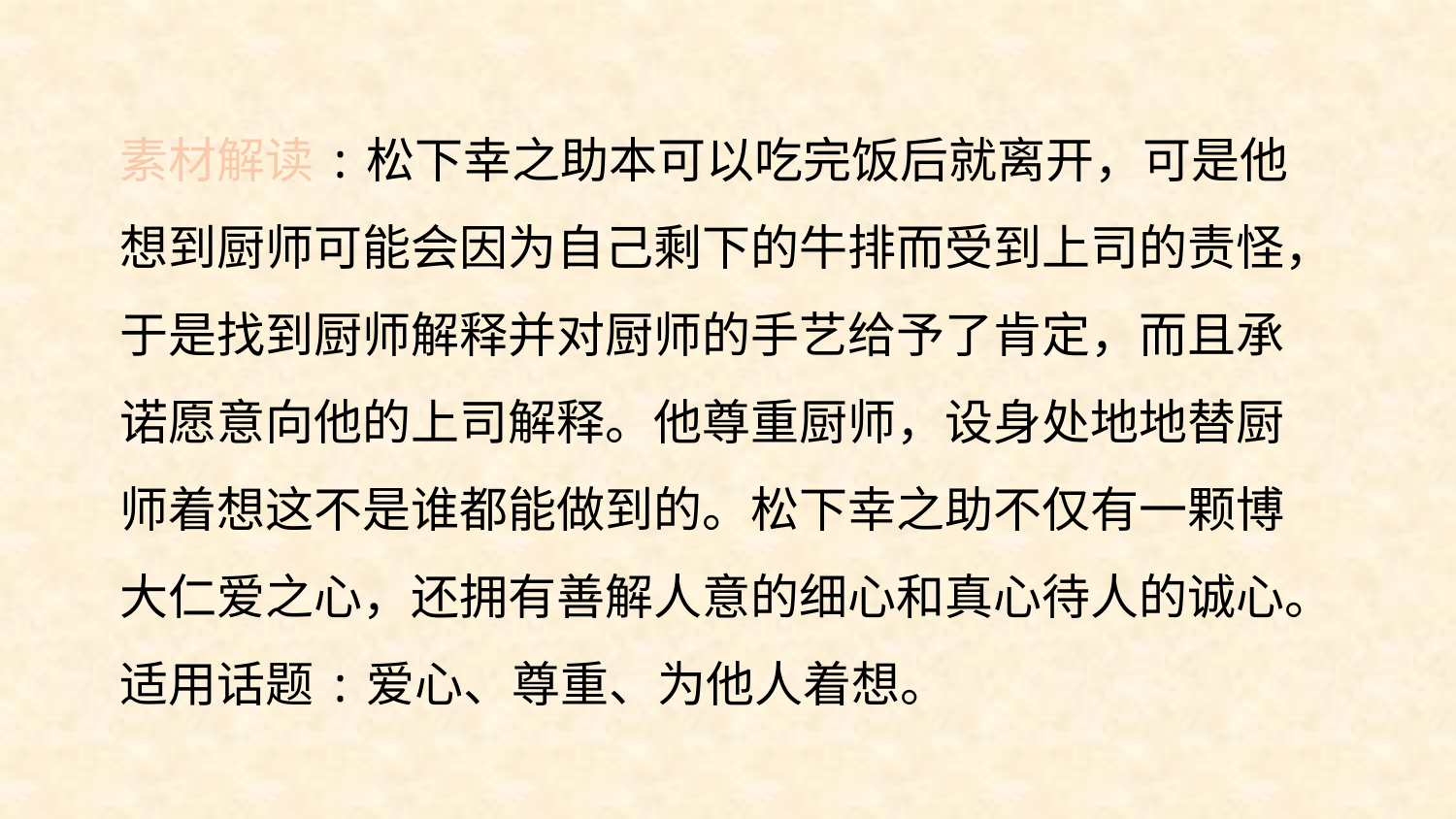

素材解读:松下幸之助本可以吃完饭后就离开，可是他想到厨师可能会因为自己剩下的牛排而受到上司的责怪，于是找到厨师解释并对厨师的手艺给予了肯定，而且承诺愿意向他的上司解释。他尊重厨师，设身处地地替厨师着想这不是谁都能做到的。松下幸之助不仅有一颗博大仁爱之心，还拥有善解人意的细心和真心待人的诚心。
适用话题:爱心、尊重、为他人着想。